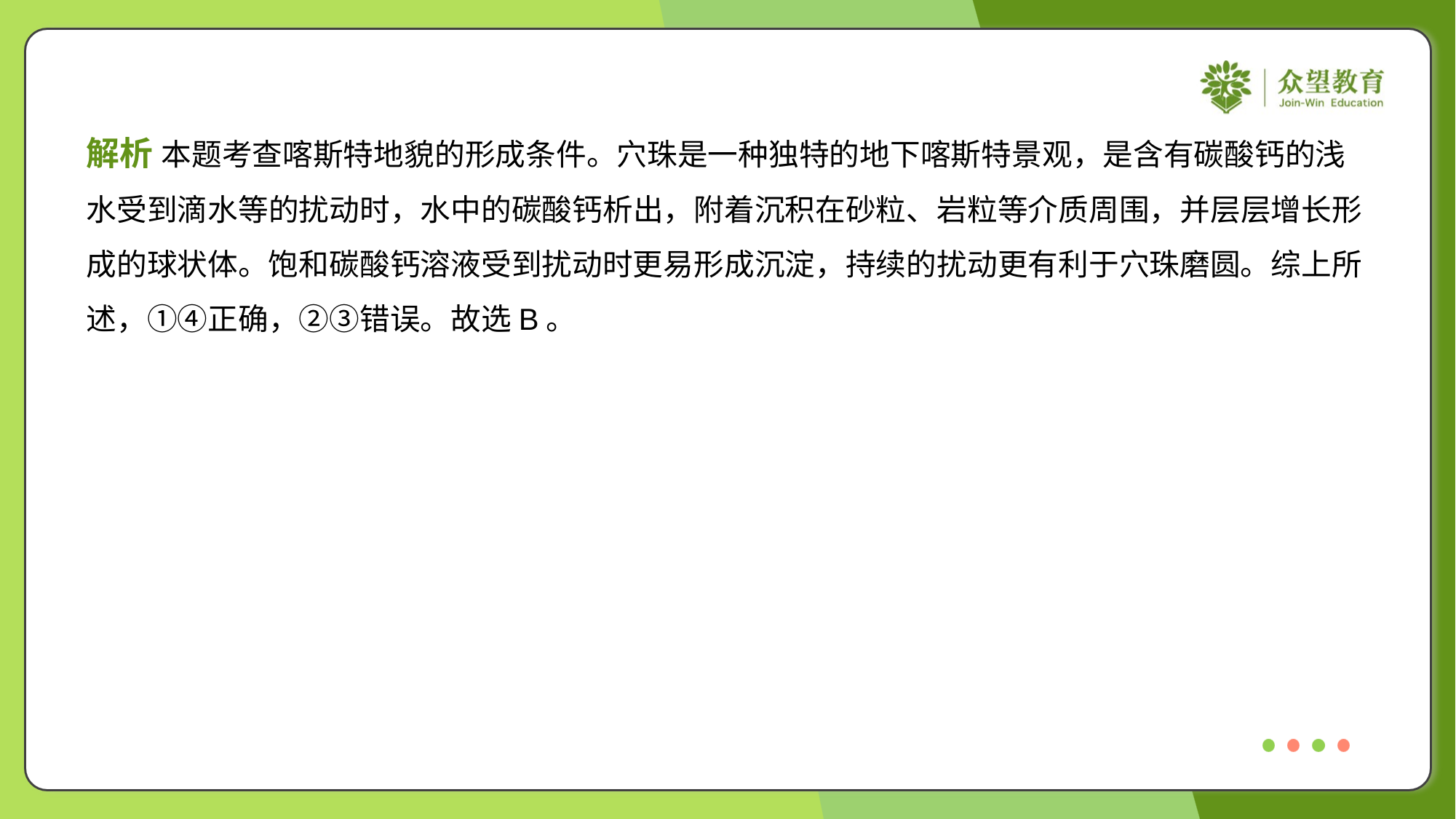

解析 本题考查喀斯特地貌的形成条件。穴珠是一种独特的地下喀斯特景观，是含有碳酸钙的浅
水受到滴水等的扰动时，水中的碳酸钙析出，附着沉积在砂粒、岩粒等介质周围，并层层增长形
成的球状体。饱和碳酸钙溶液受到扰动时更易形成沉淀，持续的扰动更有利于穴珠磨圆。综上所
述，①④正确，②③错误。故选B。